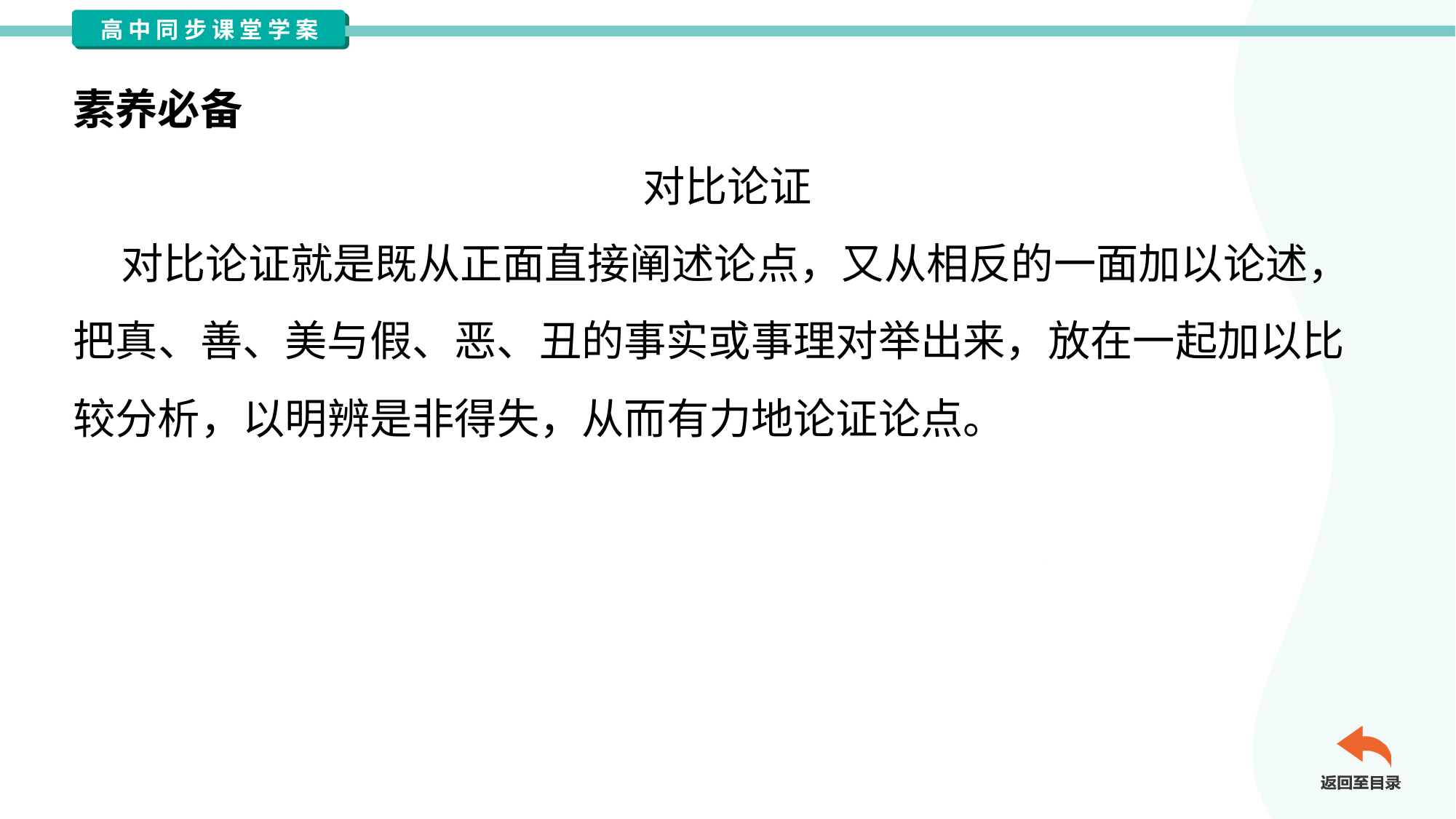

素养必备
对比论证
    对比论证就是既从正面直接阐述论点，又从相反的一面加以论述，
把真、善、美与假、恶、丑的事实或事理对举出来，放在一起加以比
较分析，以明辨是非得失，从而有力地论证论点。